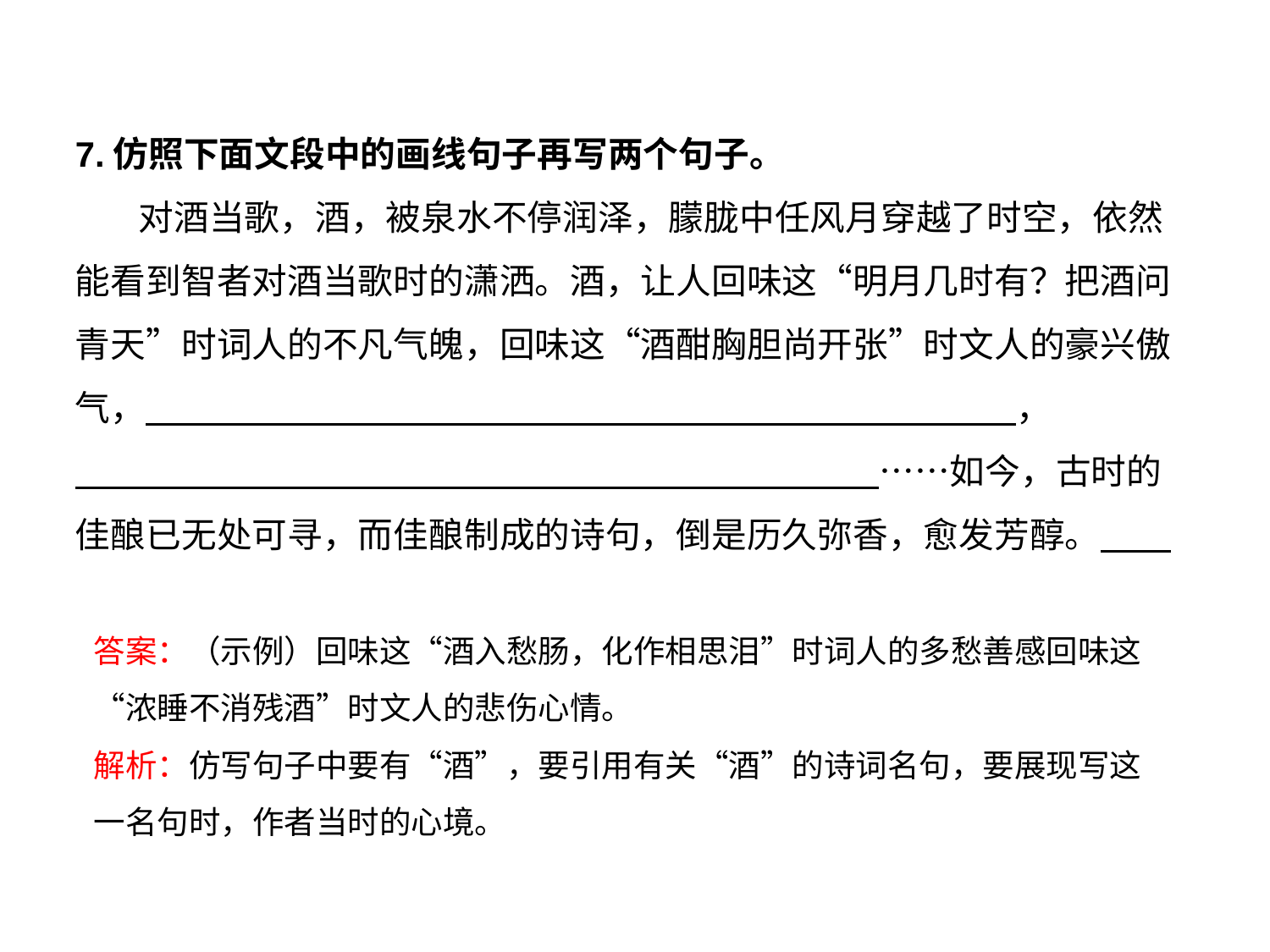

7.仿照下面文段中的画线句子再写两个句子。
       对酒当歌，酒，被泉水不停润泽，朦胧中任风月穿越了时空，依然能看到智者对酒当歌时的潇洒。酒，让人回味这“明月几时有？把酒问青天”时词人的不凡气魄，回味这“酒酣胸胆尚开张”时文人的豪兴傲气，　　　　　　　　                                                         　　　　，
　　　　　                                                     　　　　　　……如今，古时的佳酿已无处可寻，而佳酿制成的诗句，倒是历久弥香，愈发芳醇。
答案：（示例）回味这“酒入愁肠，化作相思泪”时词人的多愁善感回味这“浓睡不消残酒”时文人的悲伤心情。
解析：仿写句子中要有“酒”，要引用有关“酒”的诗词名句，要展现写这一名句时，作者当时的心境。